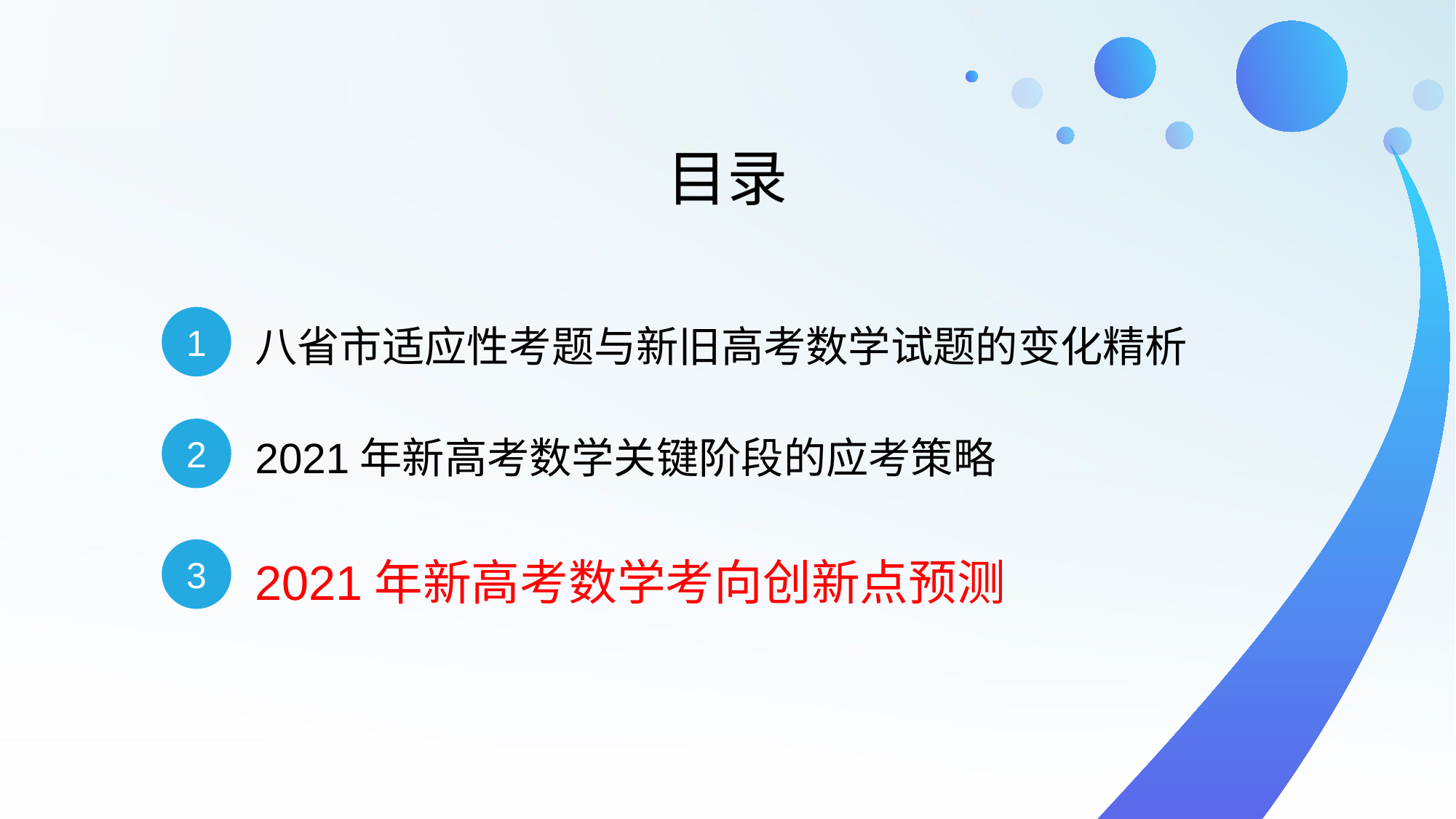

目录

1
八省市适应性考题与新旧高考数学试题的变化精析
2
2021年新高考数学关键阶段的应考策略
3
2021年新高考数学考向创新点预测